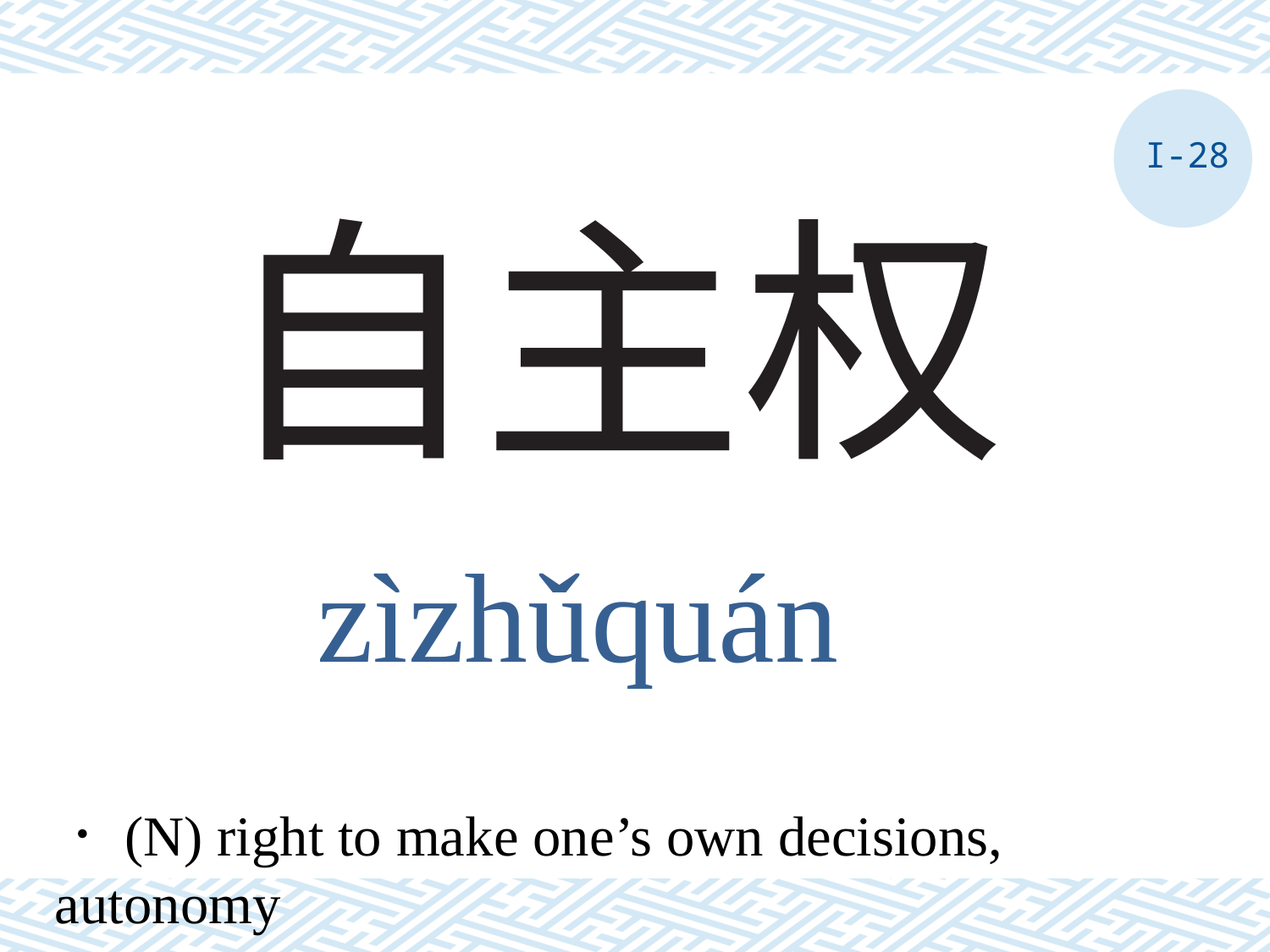

I-28

# 自主权
zìzhǔquán
．(N) right to make one’s own decisions, autonomy